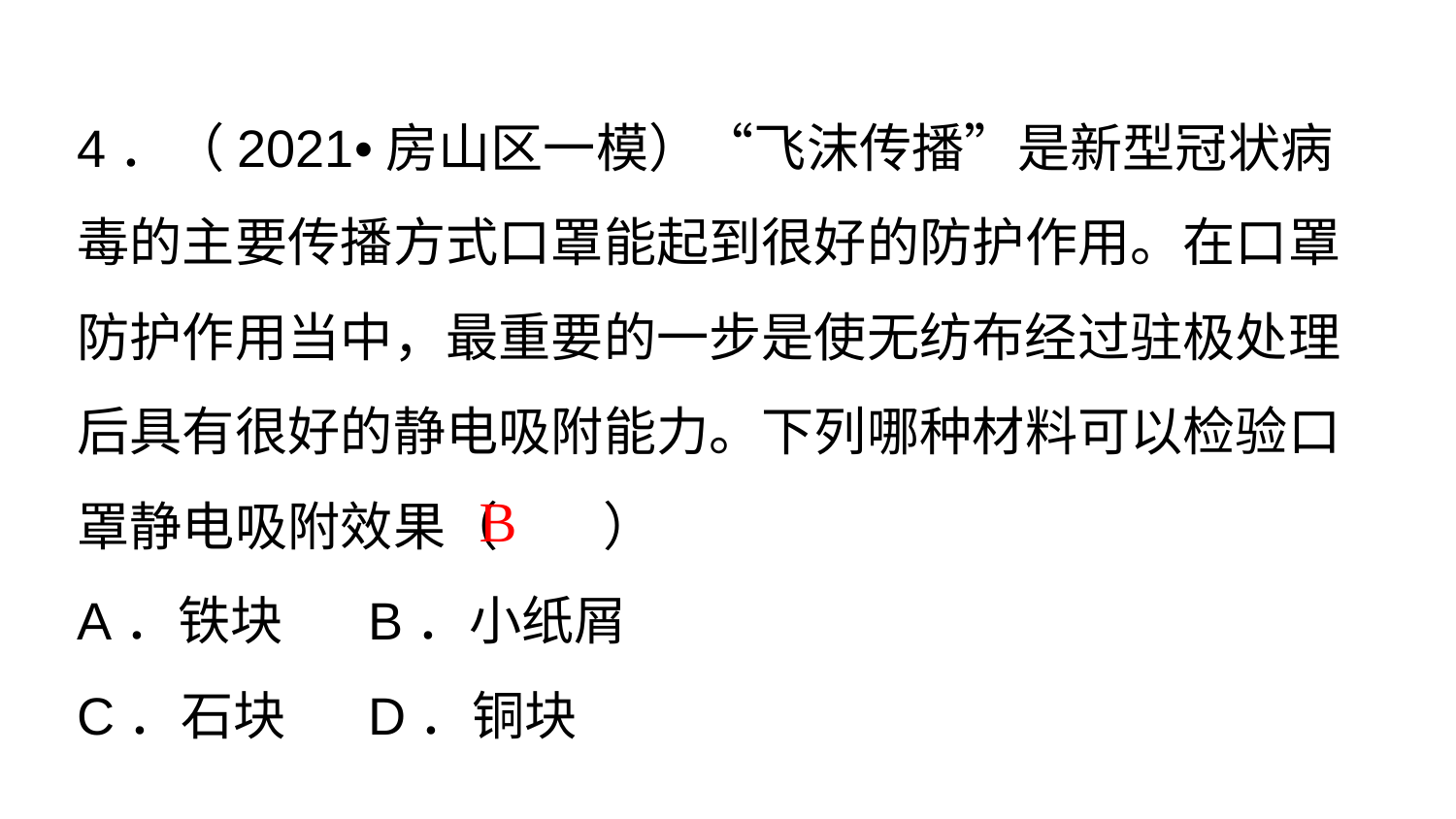

4．（2021•房山区一模）“飞沫传播”是新型冠状病毒的主要传播方式口罩能起到很好的防护作用。在口罩防护作用当中，最重要的一步是使无纺布经过驻极处理后具有很好的静电吸附能力。下列哪种材料可以检验口罩静电吸附效果（　　）
A．铁块	B．小纸屑
C．石块	D．铜块
B